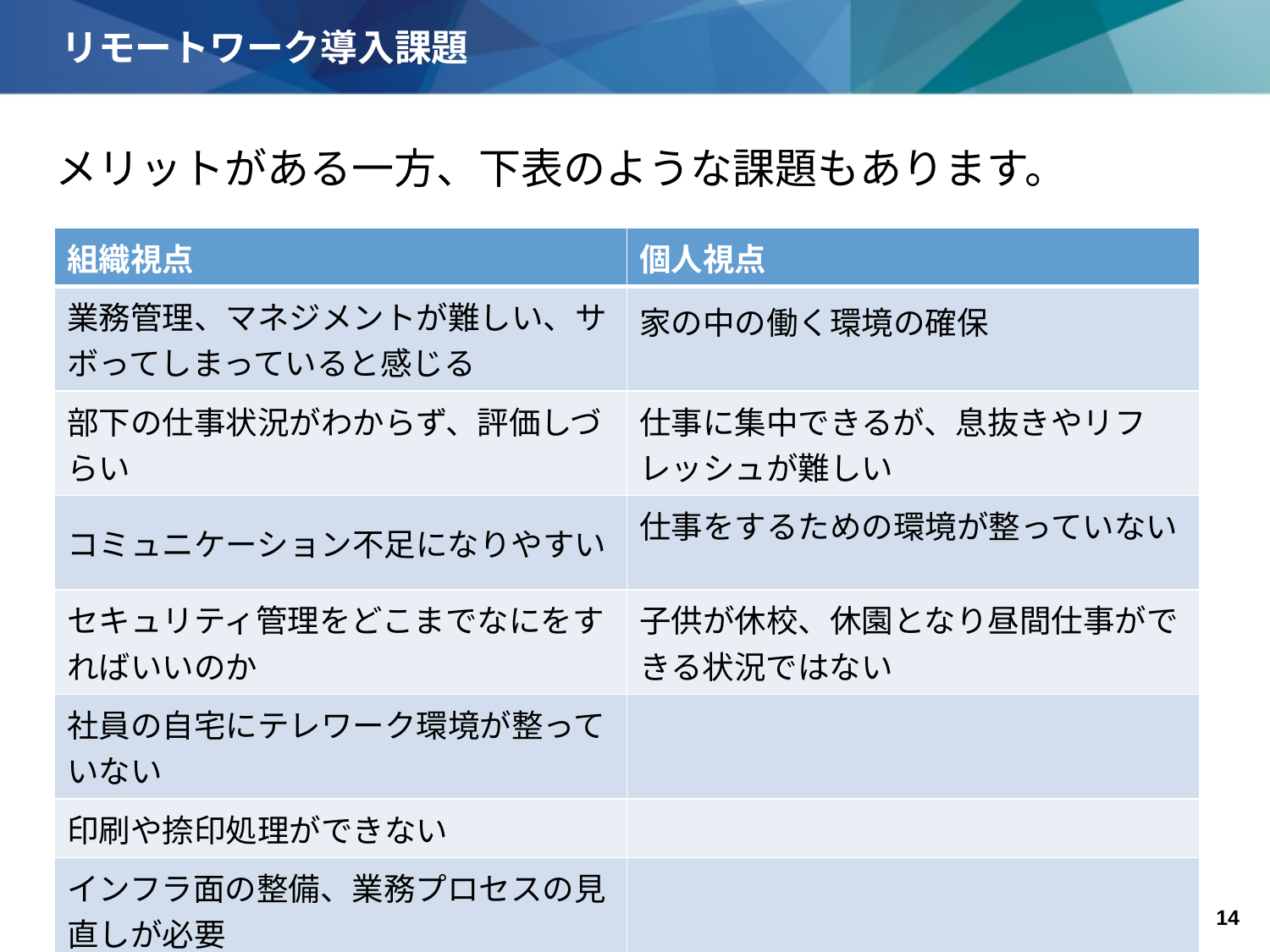

# リモートワーク導入課題
メリットがある一方、下表のような課題もあります。
| 組織視点 | 個人視点 |
| --- | --- |
| 業務管理、マネジメントが難しい、サボってしまっていると感じる | 家の中の働く環境の確保 |
| 部下の仕事状況がわからず、評価しづらい | 仕事に集中できるが、息抜きやリフレッシュが難しい |
| コミュニケーション不足になりやすい | 仕事をするための環境が整っていない |
| セキュリティ管理をどこまでなにをすればいいのか | 子供が休校、休園となり昼間仕事ができる状況ではない |
| 社員の自宅にテレワーク環境が整っていない |  |
| 印刷や捺印処理ができない |  |
| インフラ面の整備、業務プロセスの見直しが必要 |  |